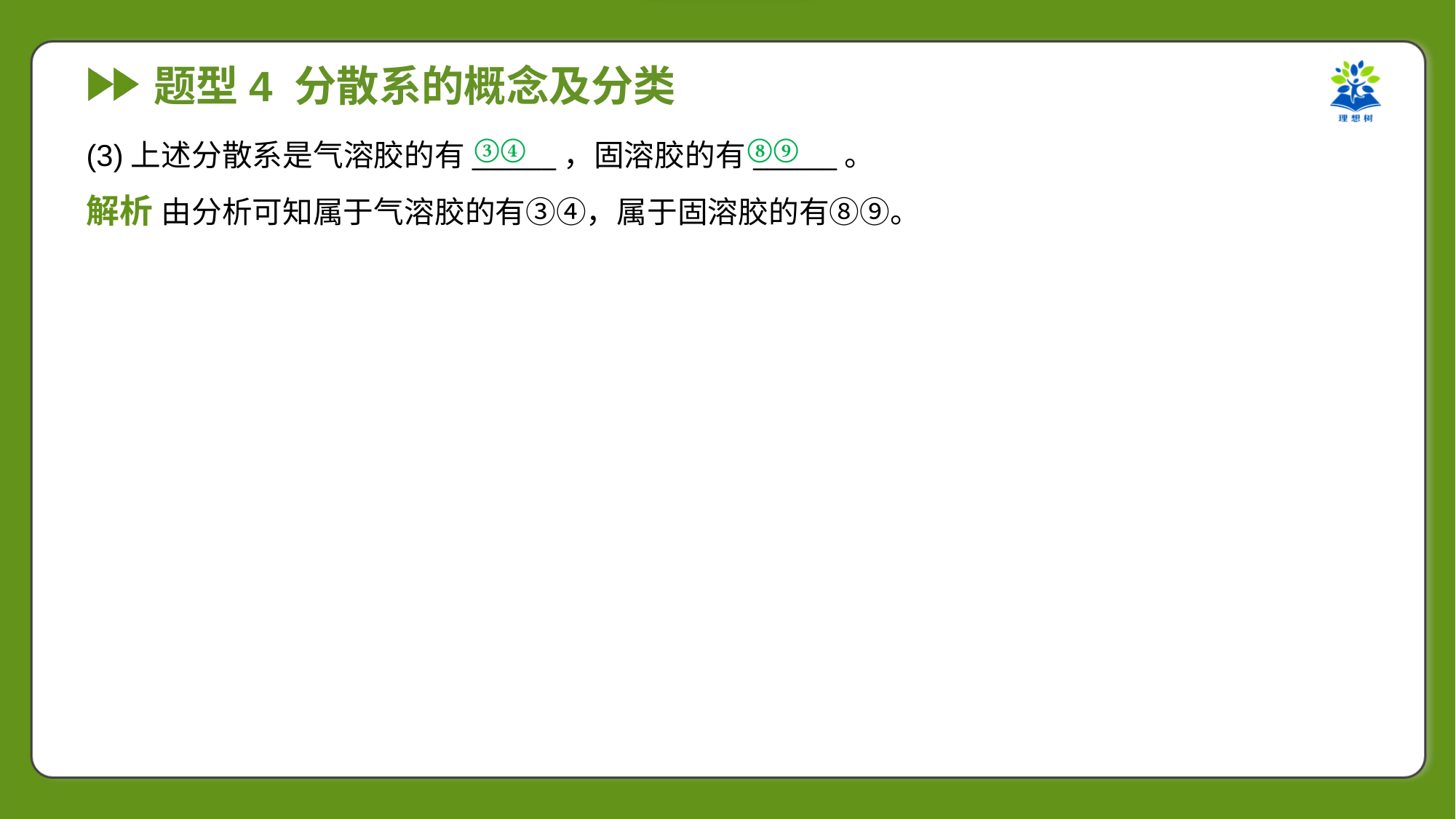

③④
⑧⑨
(3)上述分散系是气溶胶的有______，固溶胶的有______。
解析 由分析可知属于气溶胶的有③④，属于固溶胶的有⑧⑨。